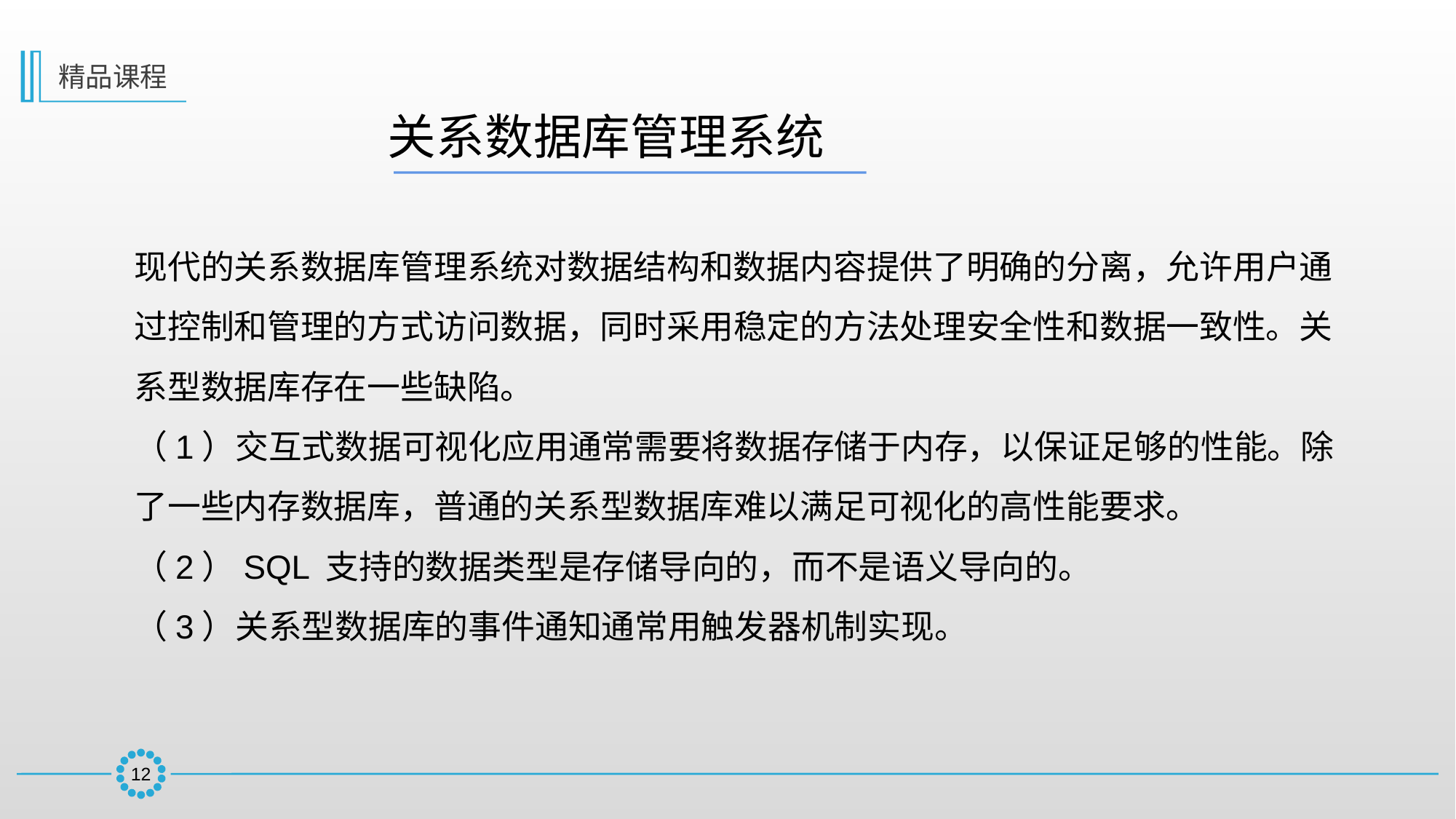

精品课程
  关系数据库管理系统

现代的关系数据库管理系统对数据结构和数据内容提供了明确的分离，允许用户通过控制和管理的方式访问数据，同时采用稳定的方法处理安全性和数据一致性。关系型数据库存在一些缺陷。
（1）交互式数据可视化应用通常需要将数据存储于内存，以保证足够的性能。除了一些内存数据库，普通的关系型数据库难以满足可视化的高性能要求。
（2）SQL 支持的数据类型是存储导向的，而不是语义导向的。
（3）关系型数据库的事件通知通常用触发器机制实现。

12